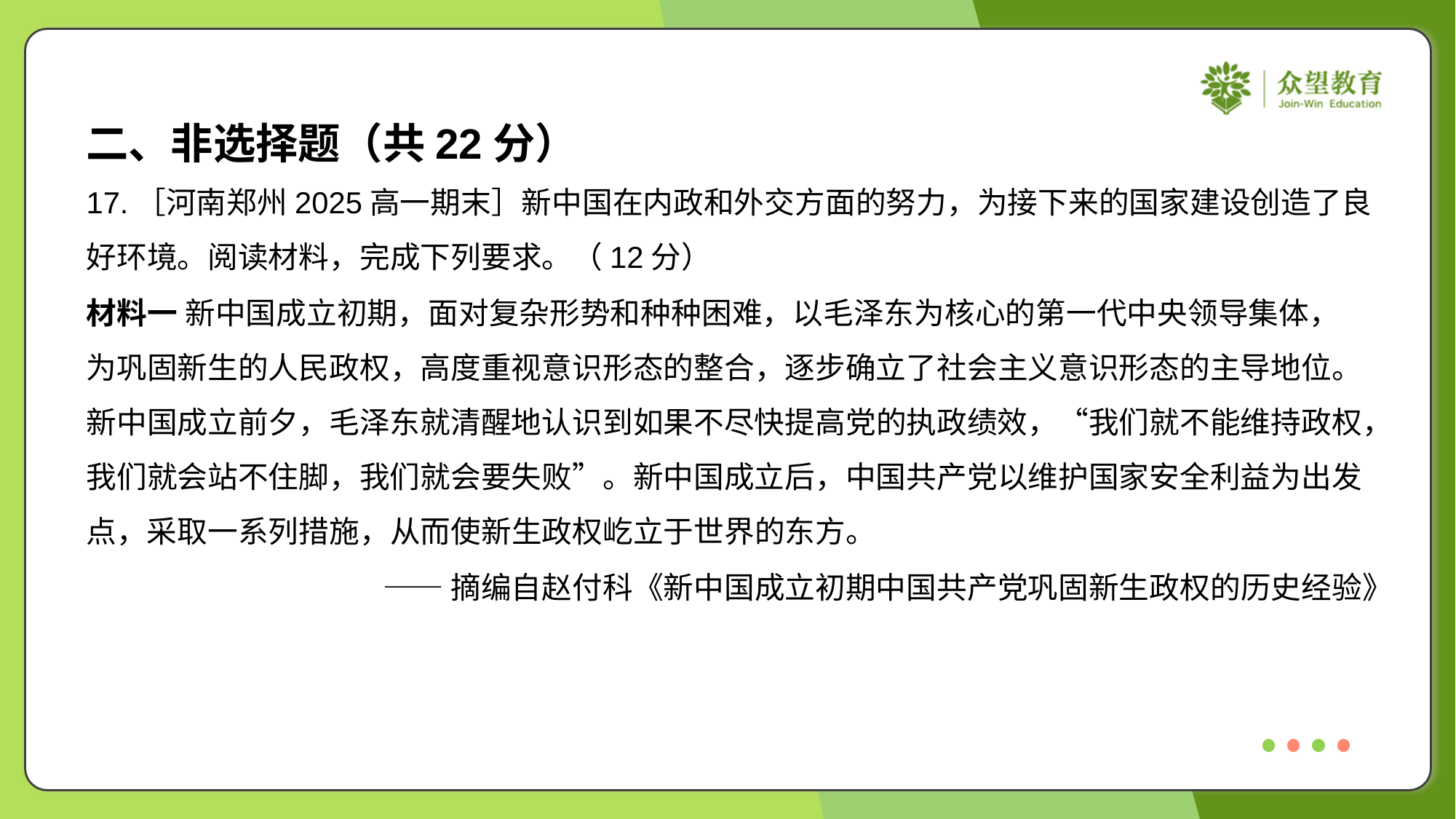

二、非选择题（共22分）
17.［河南郑州2025高一期末］新中国在内政和外交方面的努力，为接下来的国家建设创造了良
好环境。阅读材料，完成下列要求。（12分）
材料一 新中国成立初期，面对复杂形势和种种困难，以毛泽东为核心的第一代中央领导集体，
为巩固新生的人民政权，高度重视意识形态的整合，逐步确立了社会主义意识形态的主导地位。
新中国成立前夕，毛泽东就清醒地认识到如果不尽快提高党的执政绩效，“我们就不能维持政权，
我们就会站不住脚，我们就会要失败”。新中国成立后，中国共产党以维护国家安全利益为出发
点，采取一系列措施，从而使新生政权屹立于世界的东方。
——摘编自赵付科《新中国成立初期中国共产党巩固新生政权的历史经验》